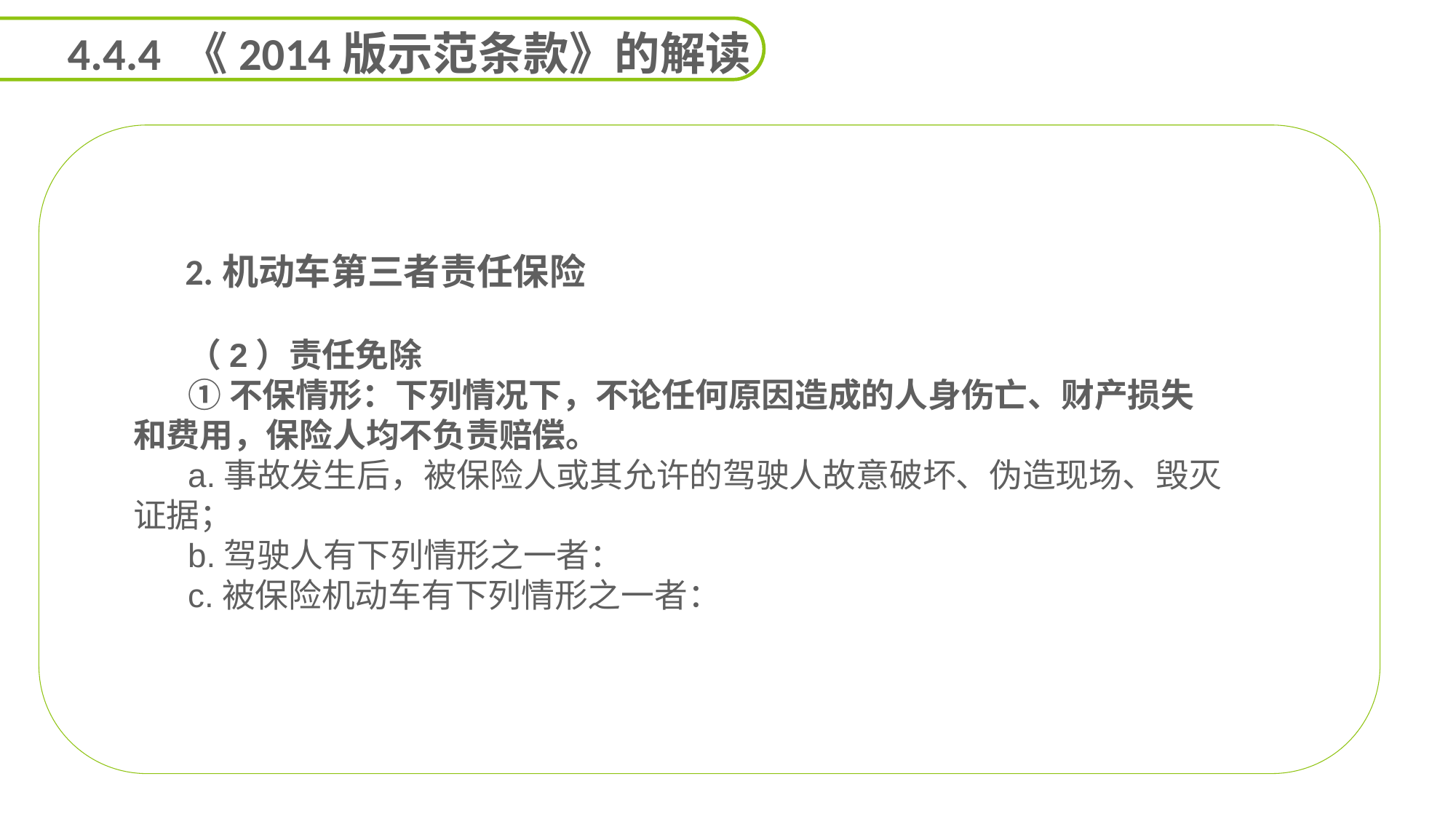

4.4.4 《2014版示范条款》的解读

能力
目标
     2.机动车第三者责任保险

（2）责任免除
①不保情形：下列情况下，不论任何原因造成的人身伤亡、财产损失和费用，保险人均不负责赔偿。
a.事故发生后，被保险人或其允许的驾驶人故意破坏、伪造现场、毁灭证据；
b.驾驶人有下列情形之一者：
c.被保险机动车有下列情形之一者：
延迟符